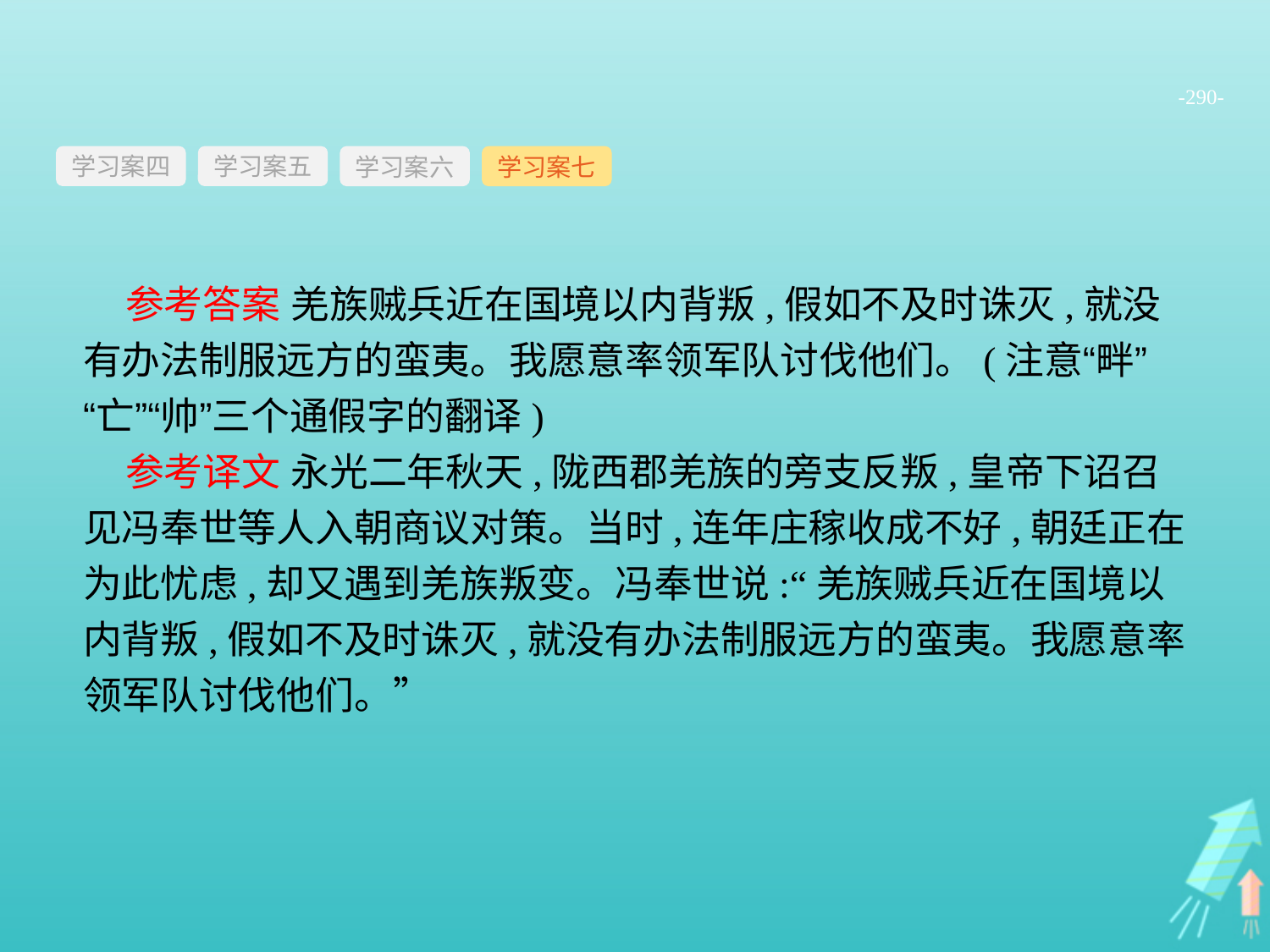

-290-
学习案四
学习案六
学习案七
学习案五
参考答案 羌族贼兵近在国境以内背叛,假如不及时诛灭,就没有办法制服远方的蛮夷。我愿意率领军队讨伐他们。(注意“畔”“亡”“帅”三个通假字的翻译)
参考译文 永光二年秋天,陇西郡羌族的旁支反叛,皇帝下诏召见冯奉世等人入朝商议对策。当时,连年庄稼收成不好,朝廷正在为此忧虑,却又遇到羌族叛变。冯奉世说:“羌族贼兵近在国境以内背叛,假如不及时诛灭,就没有办法制服远方的蛮夷。我愿意率领军队讨伐他们。”